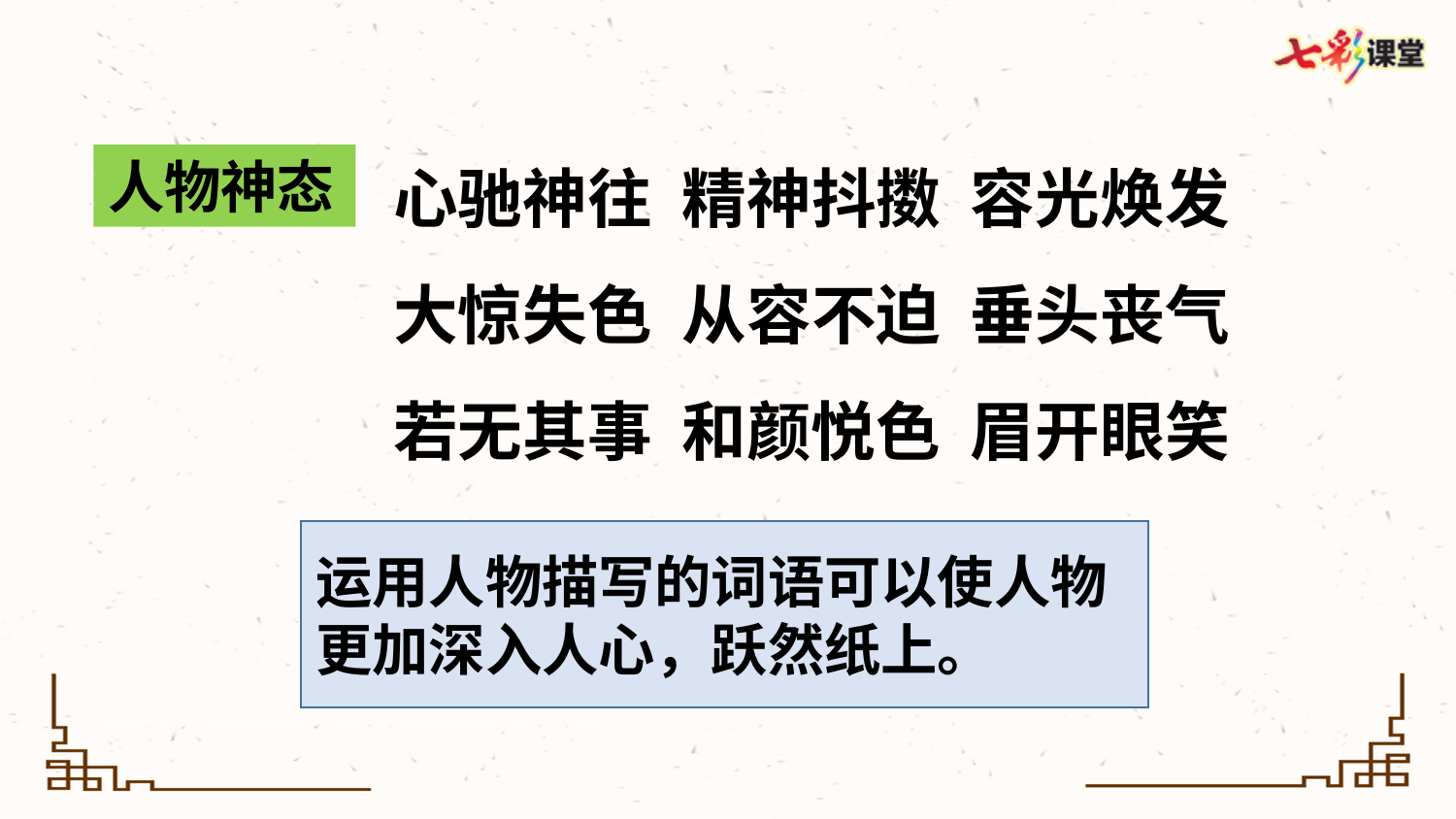

心驰神往  精神抖擞  容光焕发
大惊失色  从容不迫  垂头丧气
若无其事  和颜悦色  眉开眼笑
人物神态
运用人物描写的词语可以使人物更加深入人心，跃然纸上。